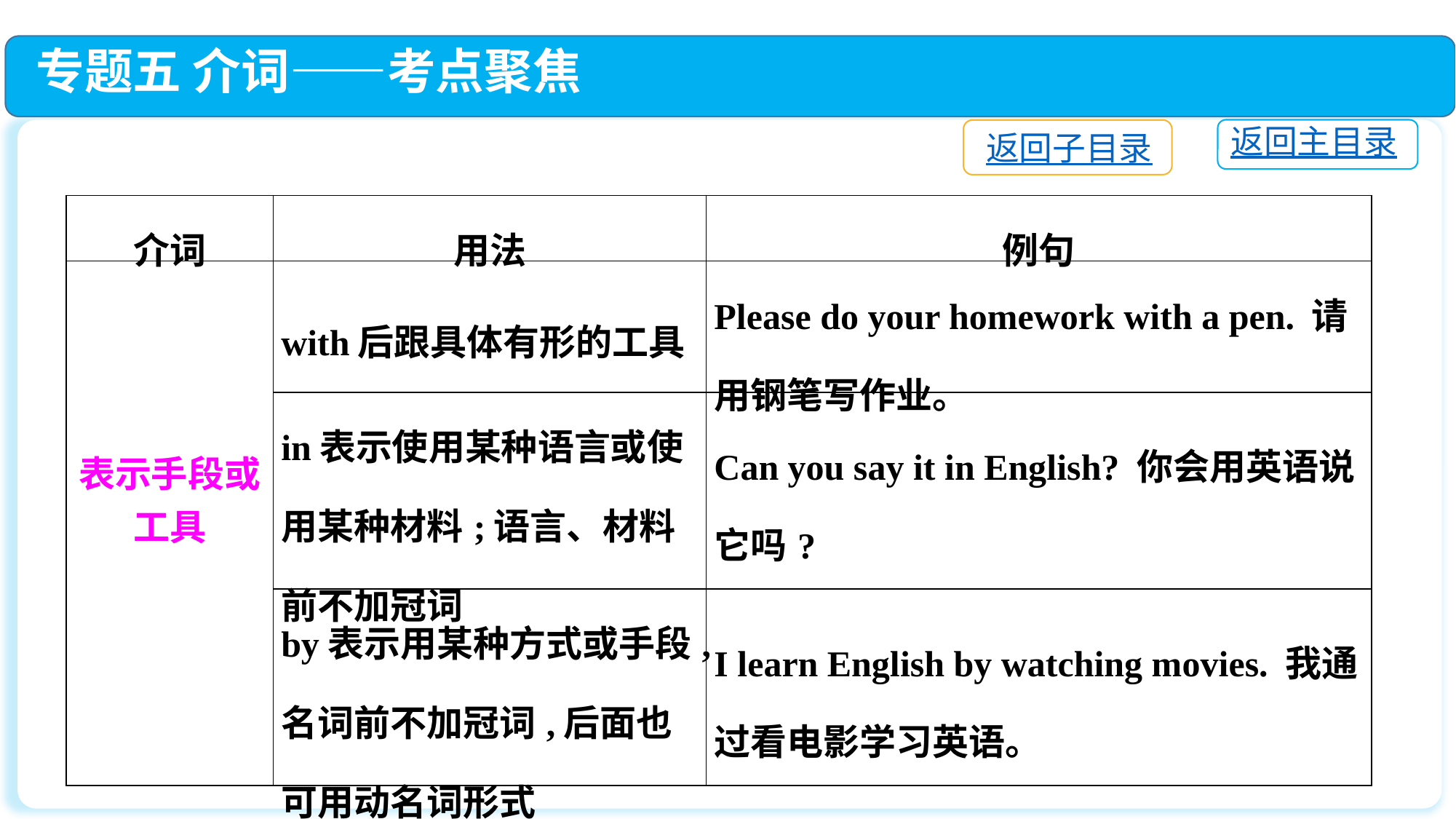

专题五 介词——考点聚焦

返回主目录

返回子目录
| 介词 | 用法 | 例句 |
| --- | --- | --- |
| 表示手段或工具 | with后跟具体有形的工具 | Please do your homework with a pen. 请用钢笔写作业。 |
|  | in表示使用某种语言或使用某种材料;语言、材料前不加冠词 | Can you say it in English? 你会用英语说它吗? |
|  | by表示用某种方式或手段,名词前不加冠词,后面也可用动名词形式 | I learn English by watching movies. 我通过看电影学习英语。 |